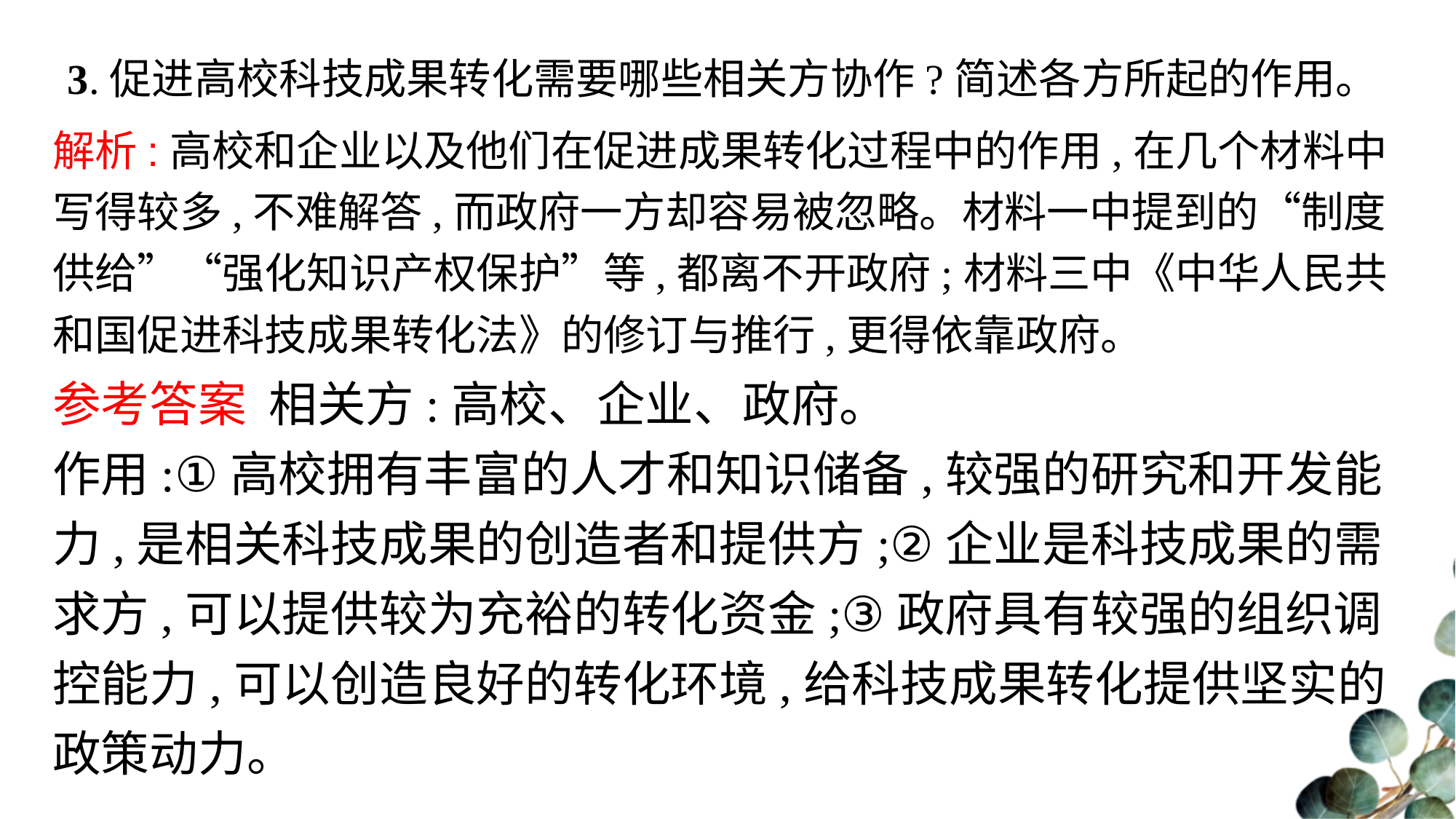

3.促进高校科技成果转化需要哪些相关方协作?简述各方所起的作用。
解析:高校和企业以及他们在促进成果转化过程中的作用,在几个材料中写得较多,不难解答,而政府一方却容易被忽略。材料一中提到的“制度供给”“强化知识产权保护”等,都离不开政府;材料三中《中华人民共和国促进科技成果转化法》的修订与推行,更得依靠政府。
参考答案  相关方:高校、企业、政府。
作用:①高校拥有丰富的人才和知识储备,较强的研究和开发能力,是相关科技成果的创造者和提供方;②企业是科技成果的需求方,可以提供较为充裕的转化资金;③政府具有较强的组织调控能力,可以创造良好的转化环境,给科技成果转化提供坚实的政策动力。